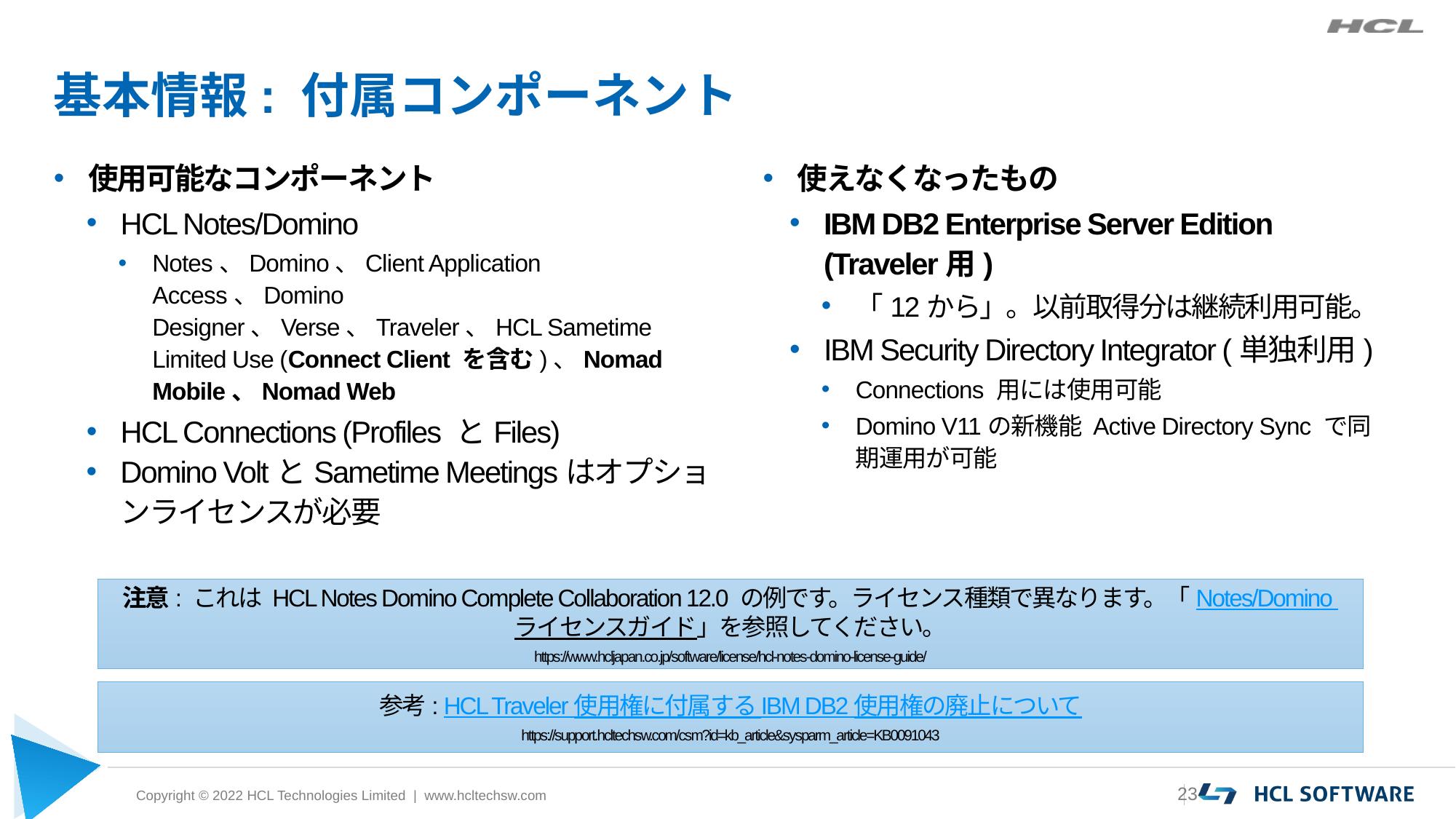

# 基本情報: 付属コンポーネント
使用可能なコンポーネント
HCL Notes/Domino
Notes、Domino、Client Application Access、Domino Designer、Verse、Traveler、HCL Sametime Limited Use (Connect Client を含む)、Nomad Mobile、Nomad Web
HCL Connections (Profiles とFiles)
使えなくなったもの
IBM DB2 Enterprise Server Edition (Traveler用)
「12から」。以前取得分は継続利用可能。
IBM Security Directory Integrator (単独利用)
Connections 用には使用可能
Domino V11の新機能 Active Directory Sync で同期運用が可能

Domino VoltとSametime Meetingsはオプションライセンスが必要
注意: これは HCL Notes Domino Complete Collaboration 12.0 の例です。ライセンス種類で異なります。「Notes/Domino ライセンスガイド」を参照してください。
https://www.hcljapan.co.jp/software/license/hcl-notes-domino-license-guide/
参考: HCL Traveler 使用権に付属する IBM DB2 使用権の廃止について
https://support.hcltechsw.com/csm?id=kb_article&sysparm_article=KB0091043